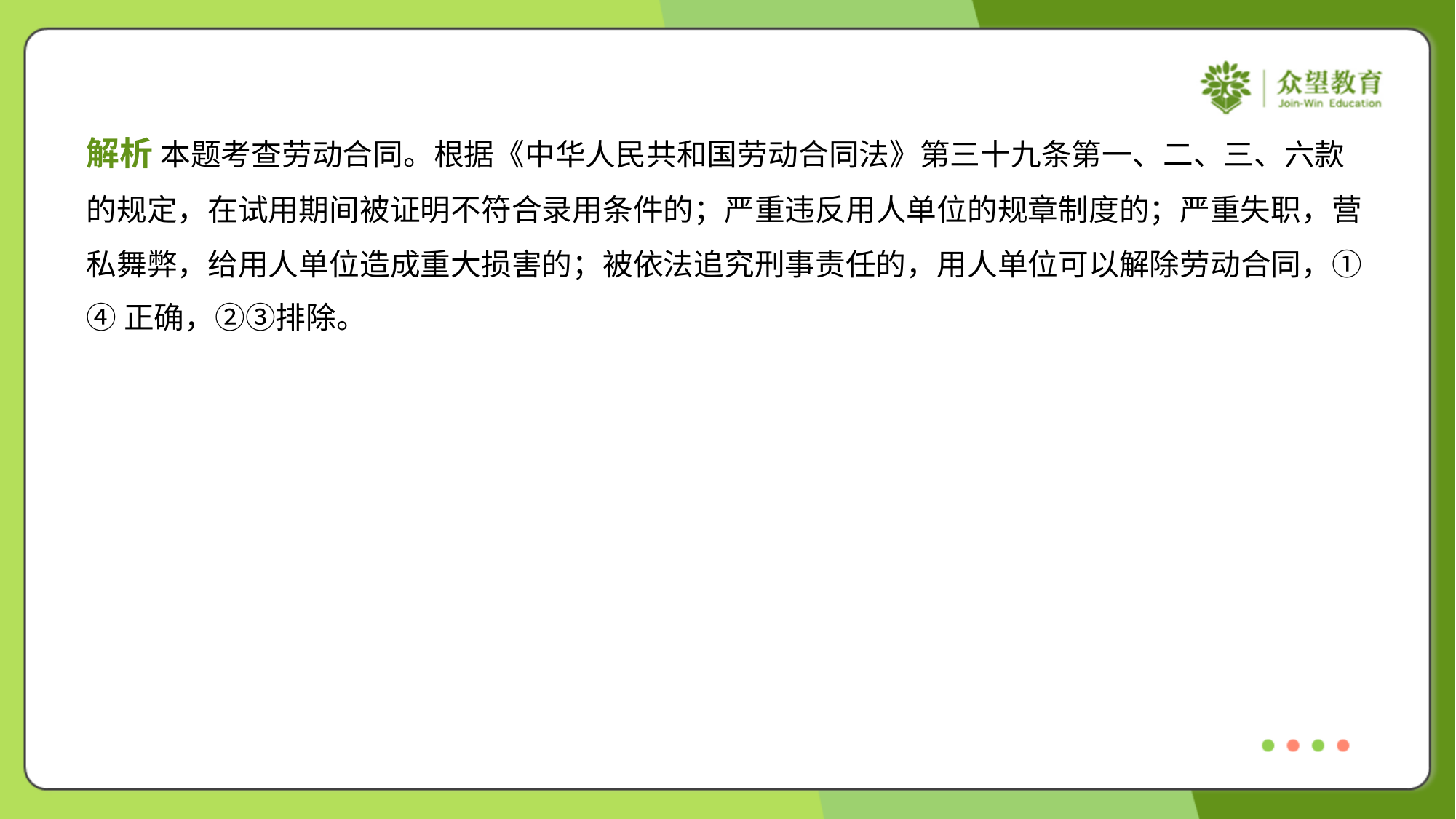

解析 本题考查劳动合同。根据《中华人民共和国劳动合同法》第三十九条第一、二、三、六款
的规定，在试用期间被证明不符合录用条件的；严重违反用人单位的规章制度的；严重失职，营
私舞弊，给用人单位造成重大损害的；被依法追究刑事责任的，用人单位可以解除劳动合同，①
④正确，②③排除。